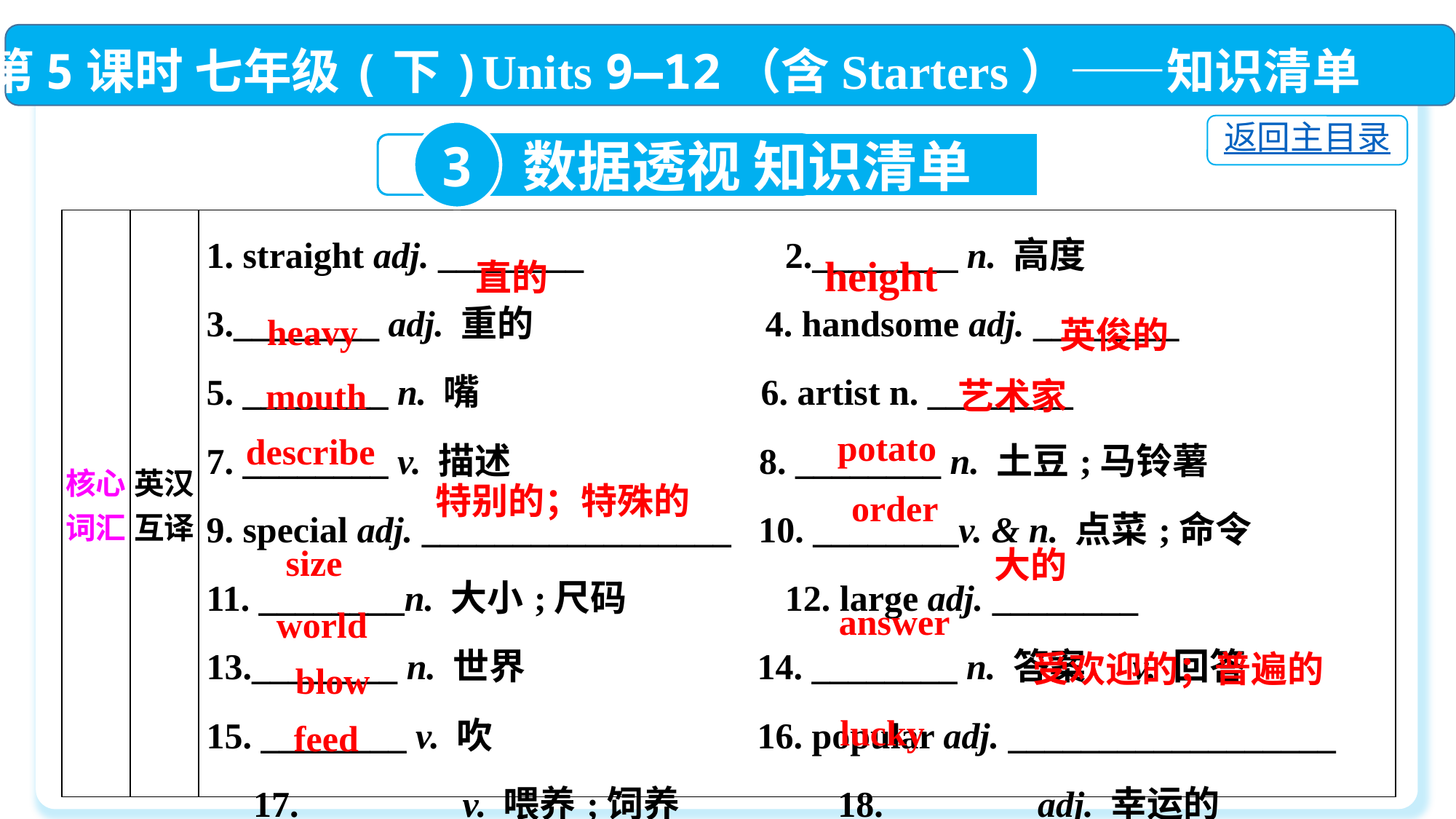

第5课时 七年级(下)Units 9—12（含Starters）——知识清单

返回主目录
3

数据透视 知识清单
| 核心词汇 | 英汉互译 | 1. straight adj. \_\_\_\_\_\_\_\_　　　  2.\_\_\_\_\_\_\_\_ n. 高度  3.\_\_\_\_\_\_\_\_ adj. 重的  4. handsome adj. \_\_\_\_\_\_\_\_　　　  5. \_\_\_\_\_\_\_\_ n. 嘴  6. artist n. \_\_\_\_\_\_\_\_　　　  7. \_\_\_\_\_\_\_\_ v. 描述  8. \_\_\_\_\_\_\_\_ n. 土豆;马铃薯  9. special adj. \_\_\_\_\_\_\_\_\_\_\_\_\_\_\_\_\_ 10. \_\_\_\_\_\_\_\_v. & n. 点菜;命令  11. \_\_\_\_\_\_\_\_n. 大小;尺码  12. large adj. \_\_\_\_\_\_\_\_　　　  13.\_\_\_\_\_\_\_\_ n. 世界  14. \_\_\_\_\_\_\_\_ n. 答案　v. 回答  15. \_\_\_\_\_\_\_\_ v. 吹  16. popular adj. \_\_\_\_\_\_\_\_\_\_\_\_\_\_\_\_\_\_　　17. \_\_\_\_\_\_\_\_ v. 喂养;饲养  18. \_\_\_\_\_\_\_\_adj. 幸运的 |
| --- | --- | --- |

height
直的
heavy
英俊的
mouth
艺术家
potato
describe
特别的；特殊的
order
size
大的
answer
world
受欢迎的；普遍的
blow
lucky
feed